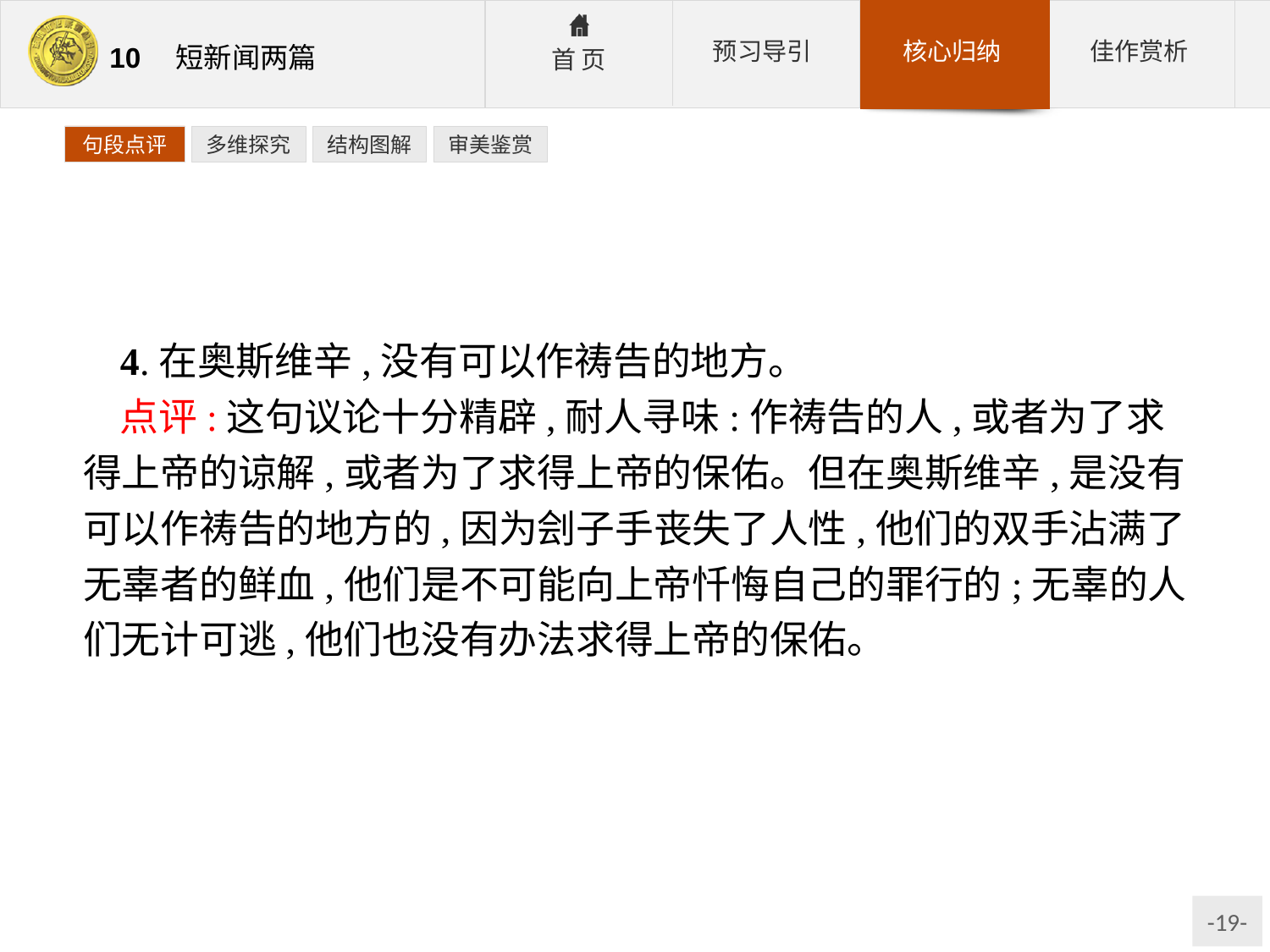

句段点评
多维探究
结构图解
审美鉴赏
4.在奥斯维辛,没有可以作祷告的地方。
点评:这句议论十分精辟,耐人寻味:作祷告的人,或者为了求得上帝的谅解,或者为了求得上帝的保佑。但在奥斯维辛,是没有可以作祷告的地方的,因为刽子手丧失了人性,他们的双手沾满了无辜者的鲜血,他们是不可能向上帝忏悔自己的罪行的;无辜的人们无计可逃,他们也没有办法求得上帝的保佑。